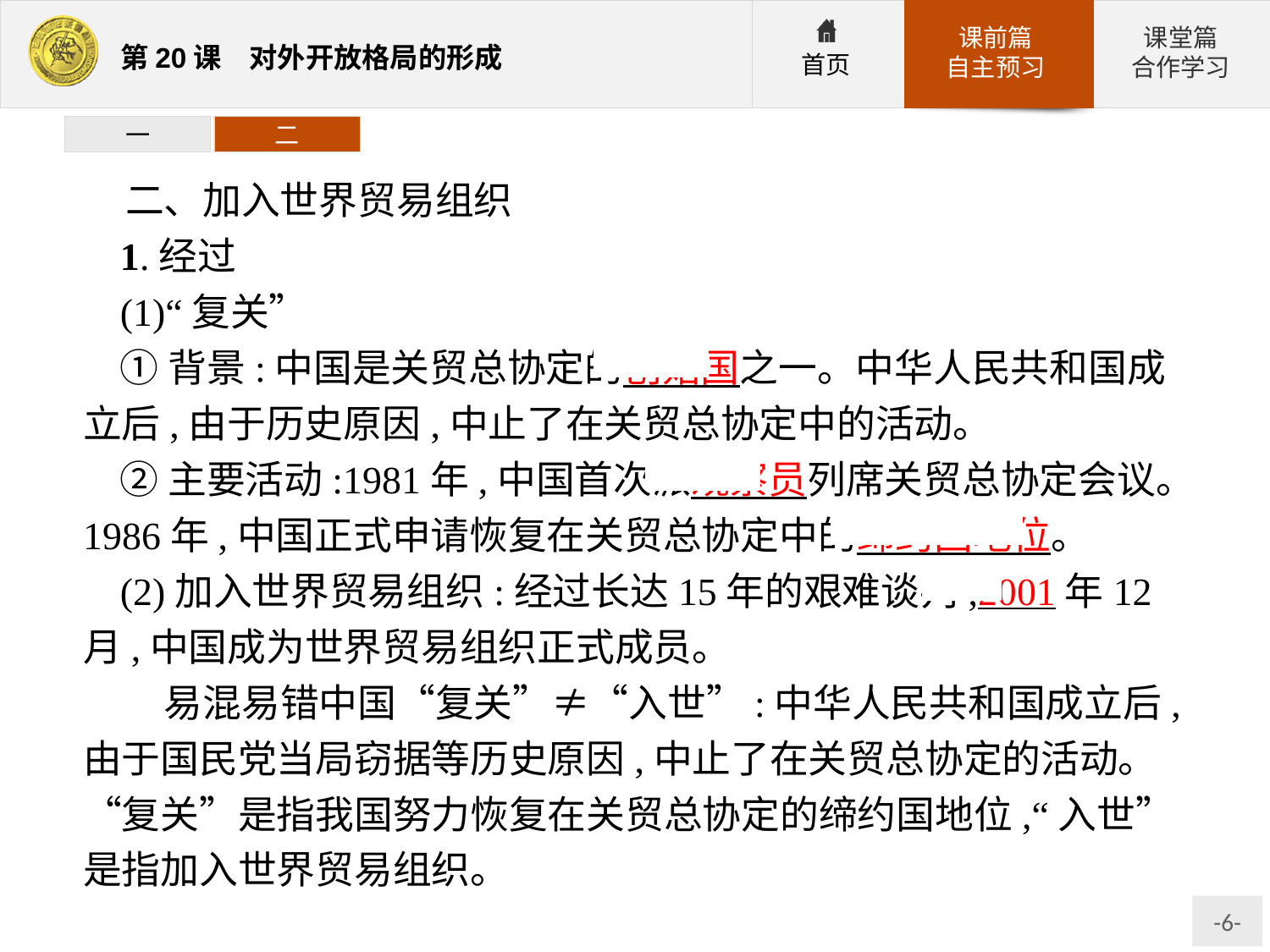

一
二
二、加入世界贸易组织
1.经过
(1)“复关”
①背景:中国是关贸总协定的创始国之一。中华人民共和国成立后,由于历史原因,中止了在关贸总协定中的活动。
②主要活动:1981年,中国首次派观察员列席关贸总协定会议。1986年,中国正式申请恢复在关贸总协定中的缔约国地位。
(2)加入世界贸易组织:经过长达15年的艰难谈判,2001年12月,中国成为世界贸易组织正式成员。
    易混易错中国“复关”≠“入世”:中华人民共和国成立后,由于国民党当局窃据等历史原因,中止了在关贸总协定的活动。“复关”是指我国努力恢复在关贸总协定的缔约国地位,“入世”是指加入世界贸易组织。